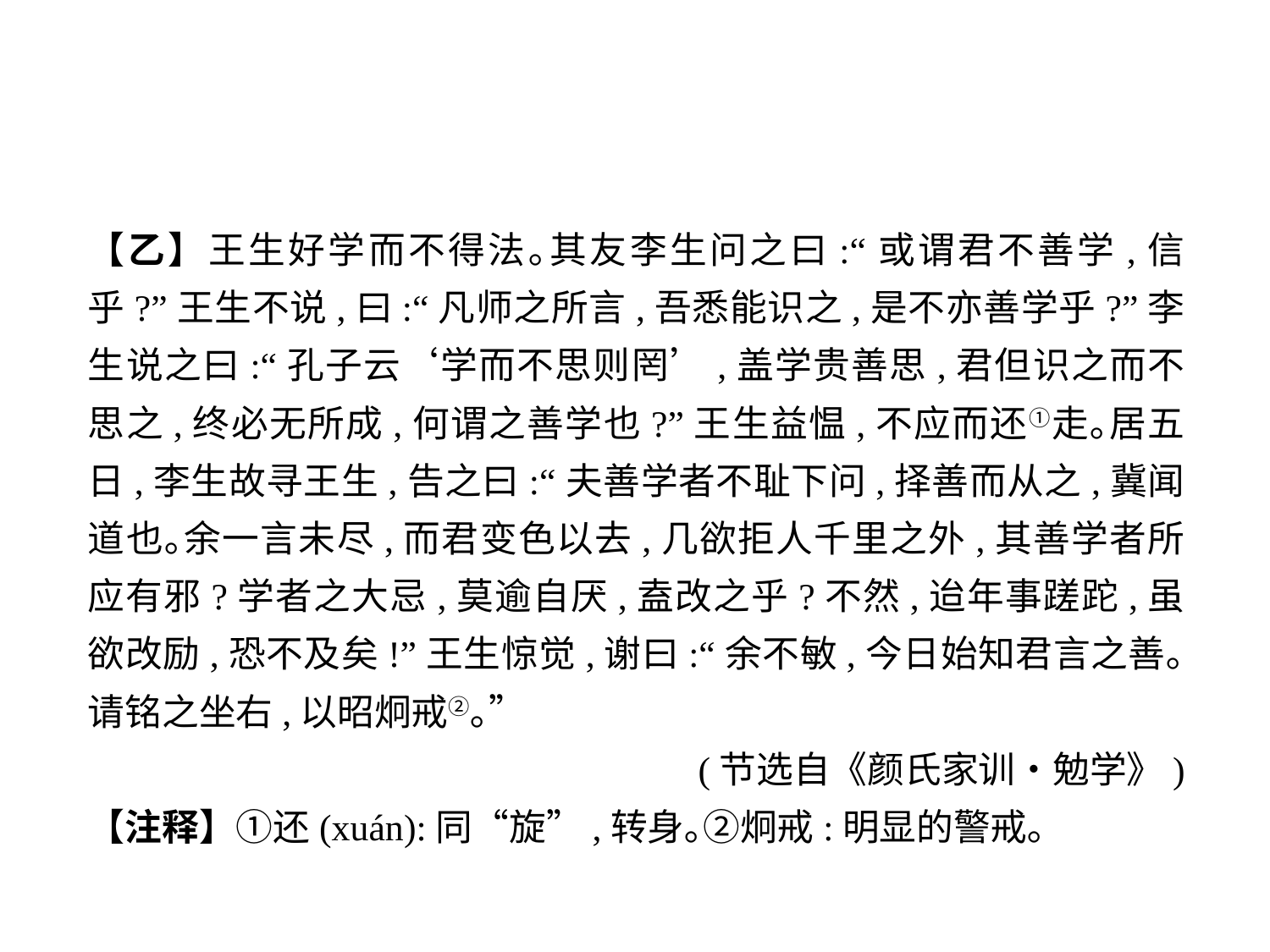

【乙】王生好学而不得法｡其友李生问之曰:“或谓君不善学,信乎?”王生不说,曰:“凡师之所言,吾悉能识之,是不亦善学乎?”李生说之曰:“孔子云‘学而不思则罔’,盖学贵善思,君但识之而不思之,终必无所成,何谓之善学也?”王生益愠,不应而还①走｡居五日,李生故寻王生,告之曰:“夫善学者不耻下问,择善而从之,冀闻道也｡余一言未尽,而君变色以去,几欲拒人千里之外,其善学者所应有邪?学者之大忌,莫逾自厌,盍改之乎?不然,迨年事蹉跎,虽欲改励,恐不及矣!”王生惊觉,谢曰:“余不敏,今日始知君言之善｡请铭之坐右,以昭炯戒②｡”
(节选自《颜氏家训•勉学》)
【注释】①还(xuán):同“旋”,转身｡②炯戒:明显的警戒｡